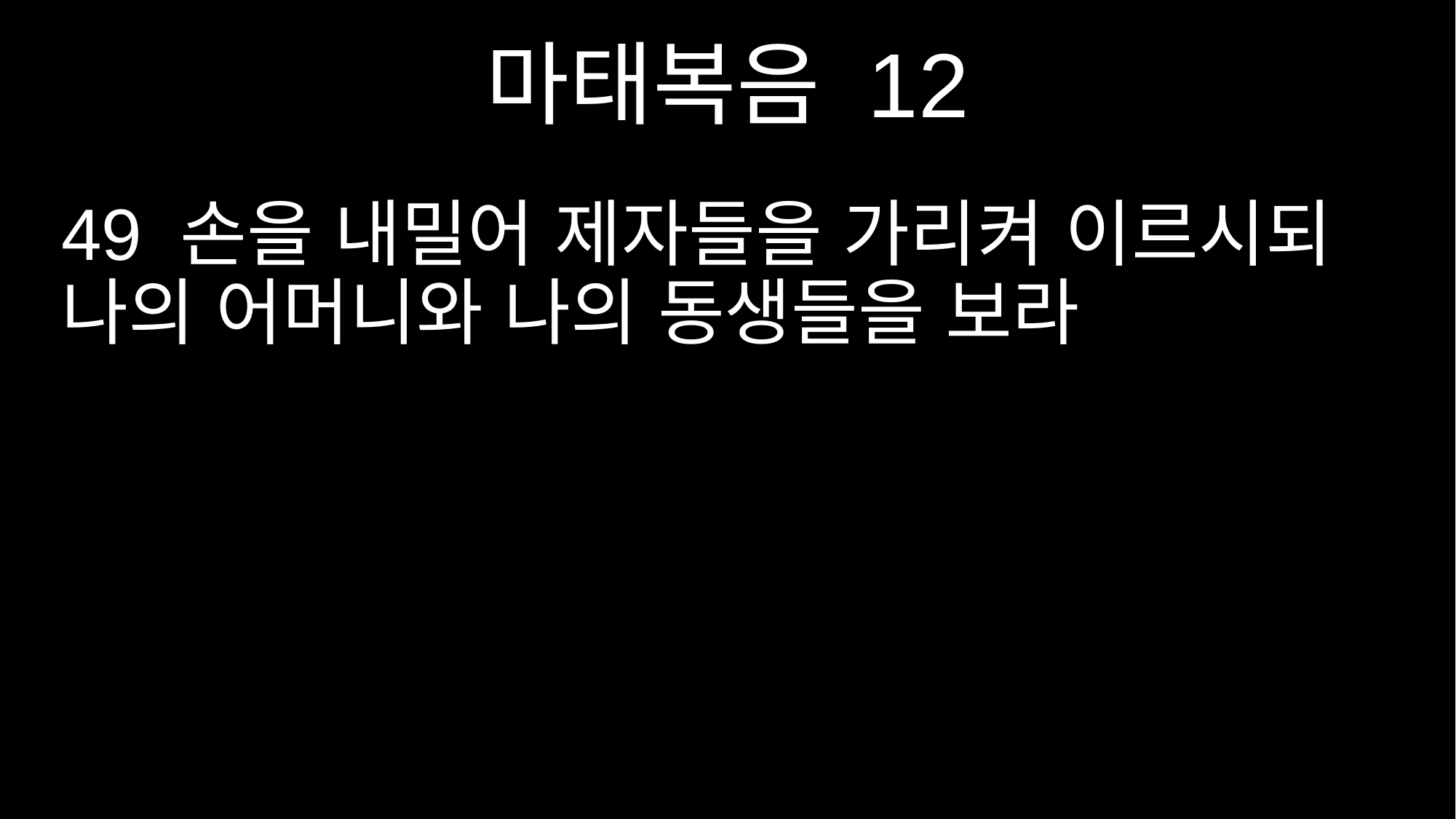

마태복음 12
49 손을 내밀어 제자들을 가리켜 이르시되 나의 어머니와 나의 동생들을 보라